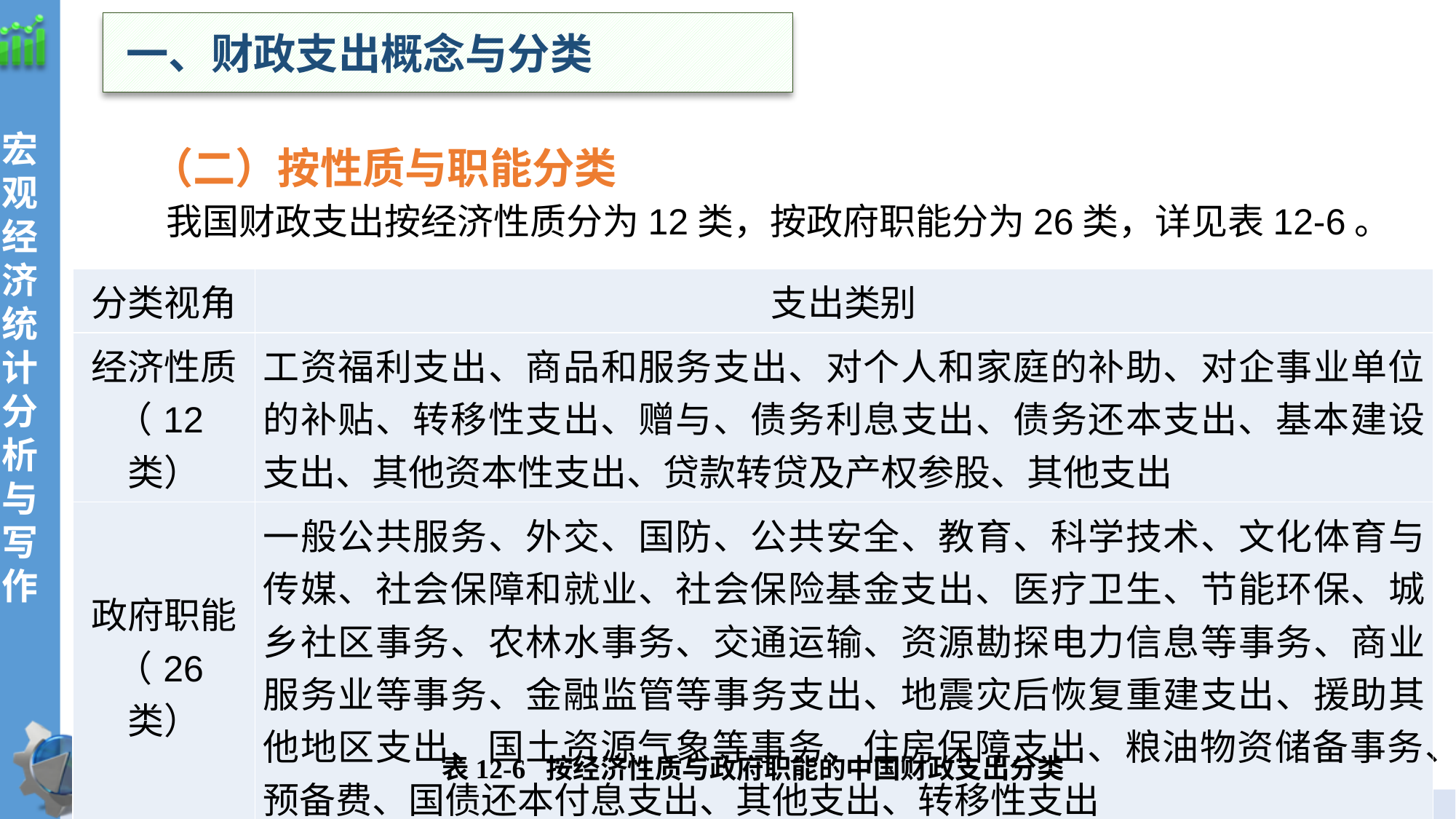

一、财政支出概念与分类
宏观经济统计分析与写作
（二）按性质与职能分类

我国财政支出按经济性质分为12类，按政府职能分为26类，详见表12-6。

| 分类视角 | 支出类别 |
| --- | --- |
| 经济性质 （12类） | 工资福利支出、商品和服务支出、对个人和家庭的补助、对企事业单位的补贴、转移性支出、赠与、债务利息支出、债务还本支出、基本建设支出、其他资本性支出、贷款转贷及产权参股、其他支出 |
| 政府职能 （26类） | 一般公共服务、外交、国防、公共安全、教育、科学技术、文化体育与传媒、社会保障和就业、社会保险基金支出、医疗卫生、节能环保、城乡社区事务、农林水事务、交通运输、资源勘探电力信息等事务、商业服务业等事务、金融监管等事务支出、地震灾后恢复重建支出、援助其他地区支出、国土资源气象等事务、住房保障支出、粮油物资储备事务、预备费、国债还本付息支出、其他支出、转移性支出 |

表12-6  按经济性质与政府职能的中国财政支出分类
25